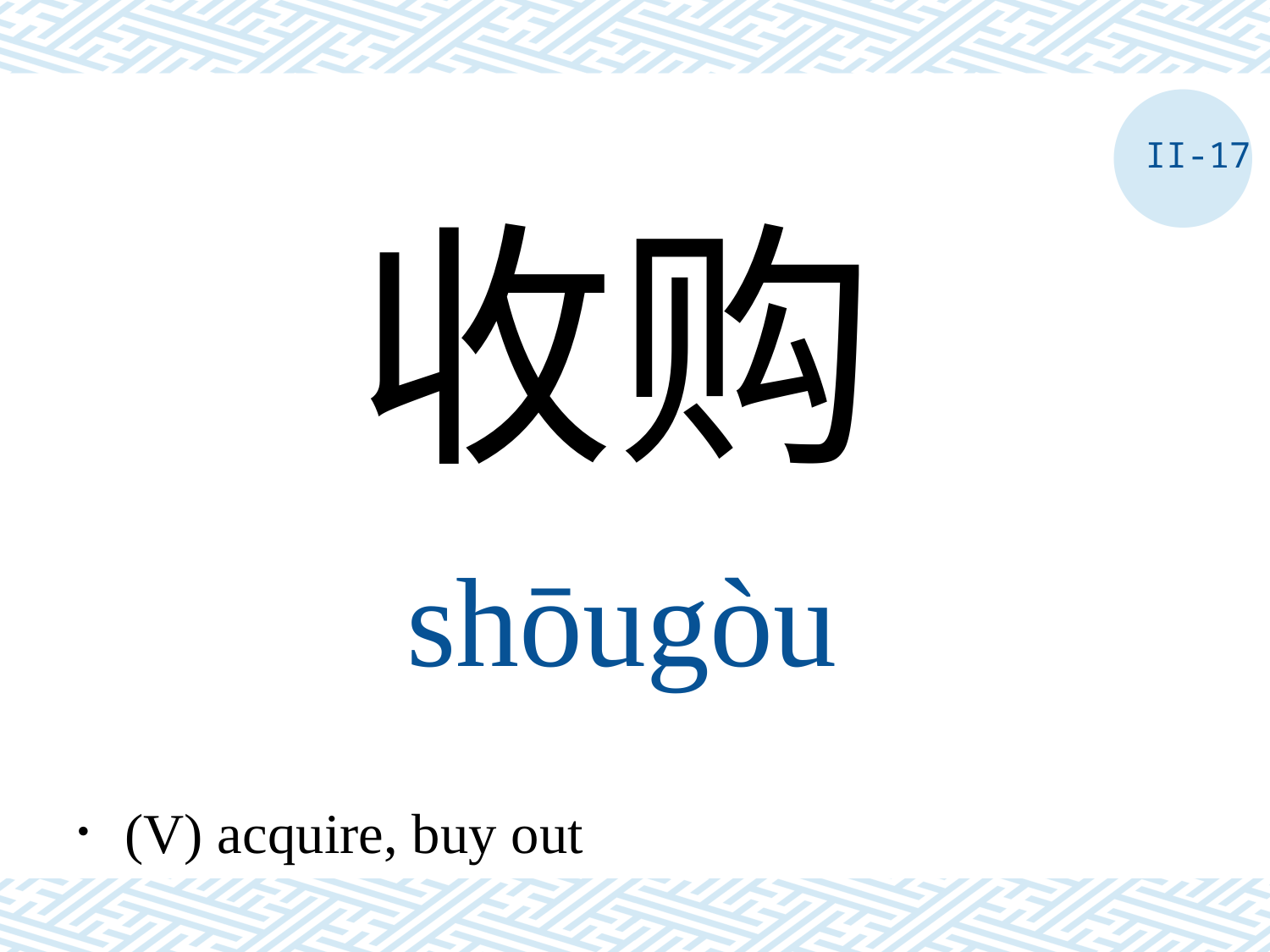

II-17

收购
shōugòu
．(V) acquire, buy out